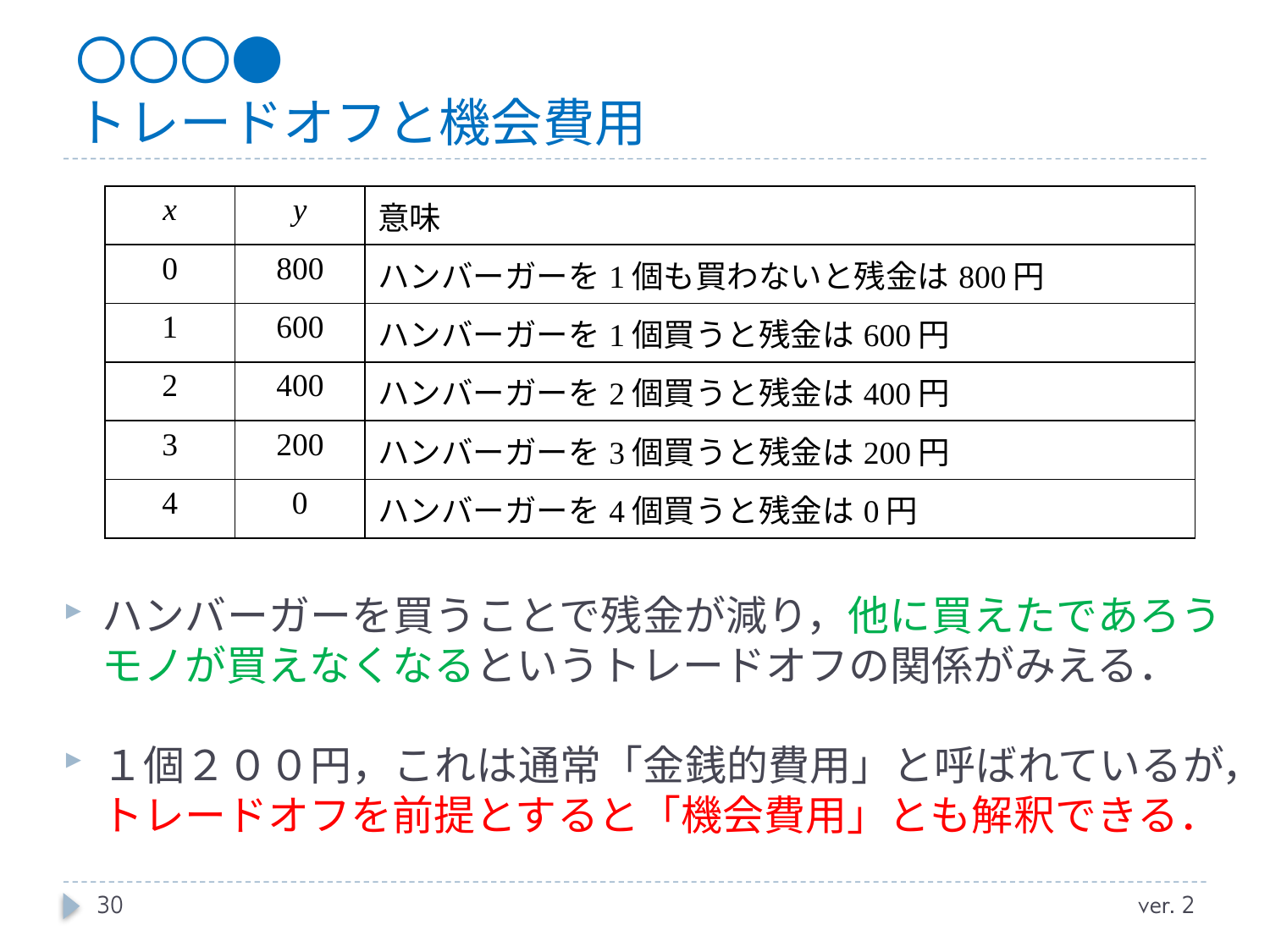

# 〇〇〇● トレードオフと機会費用
| x | y | 意味 |
| --- | --- | --- |
| 0 | 800 | ハンバーガーを1個も買わないと残金は800円 |
| 1 | 600 | ハンバーガーを1個買うと残金は600円 |
| 2 | 400 | ハンバーガーを2個買うと残金は400円 |
| 3 | 200 | ハンバーガーを3個買うと残金は200円 |
| 4 | 0 | ハンバーガーを4個買うと残金は0円 |

ハンバーガーを買うことで残金が減り，他に買えたであろうモノが買えなくなるというトレードオフの関係がみえる．

１個２００円，これは通常「金銭的費用」と呼ばれているが，トレードオフを前提とすると「機会費用」とも解釈できる．
30
ver. 2